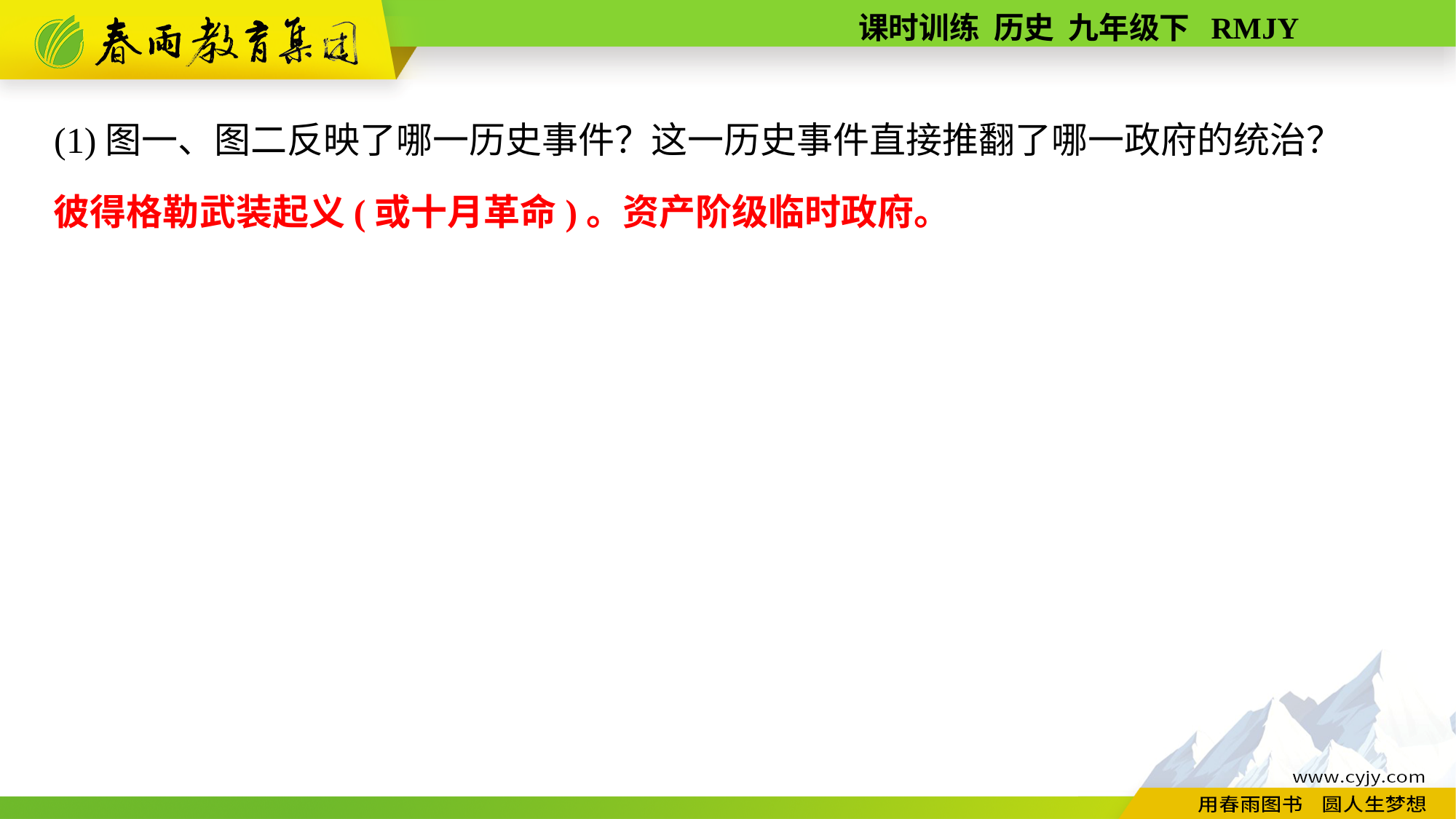

(1)图一、图二反映了哪一历史事件？这一历史事件直接推翻了哪一政府的统治？
彼得格勒武装起义(或十月革命)。资产阶级临时政府。